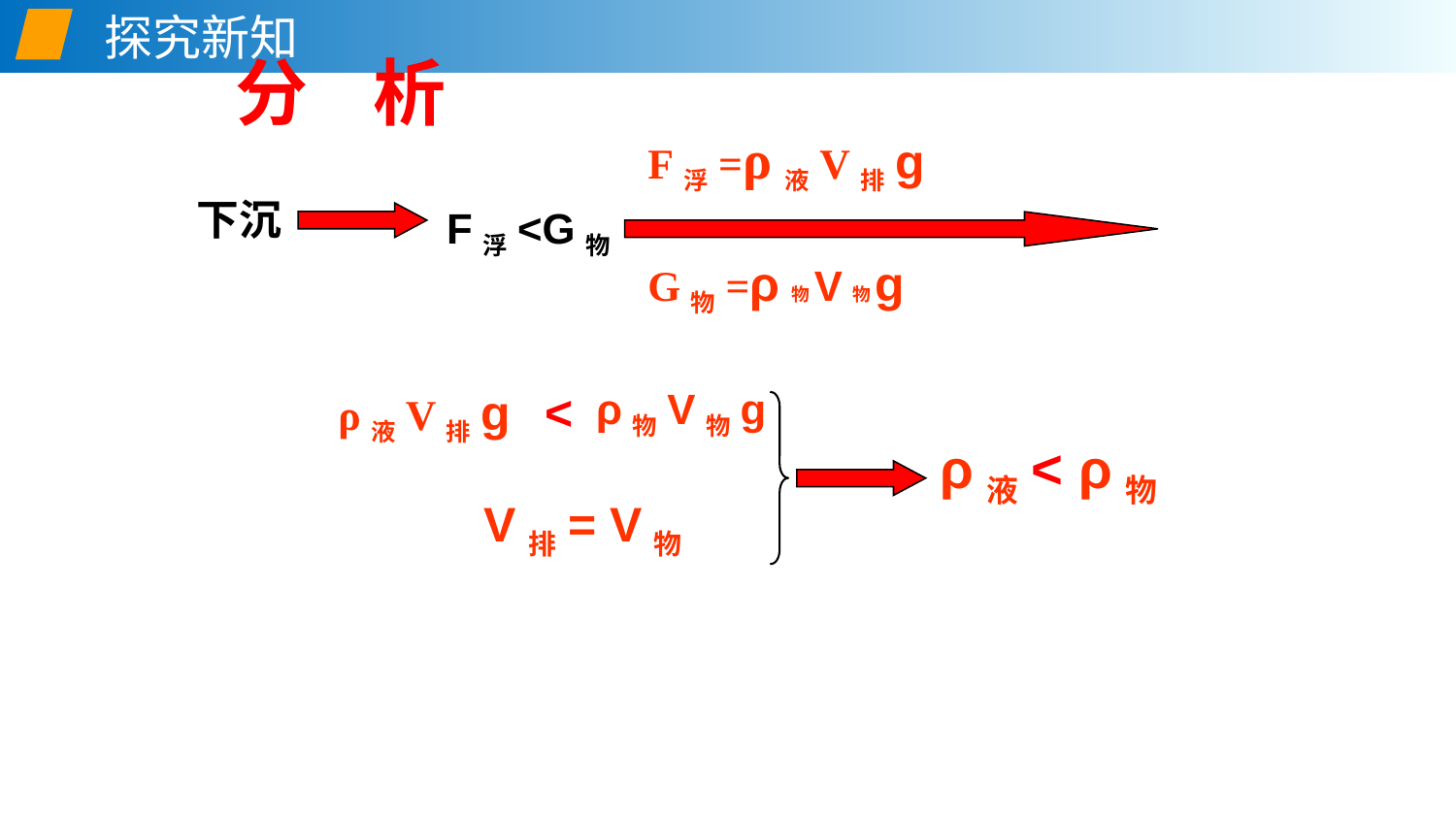

探究新知
分    析
F浮=ρ液V排g
下沉
F浮<G物

G物=ρ物V物g
ρ液V排g
<
ρ物V物g

ρ液< ρ物

V排= V物